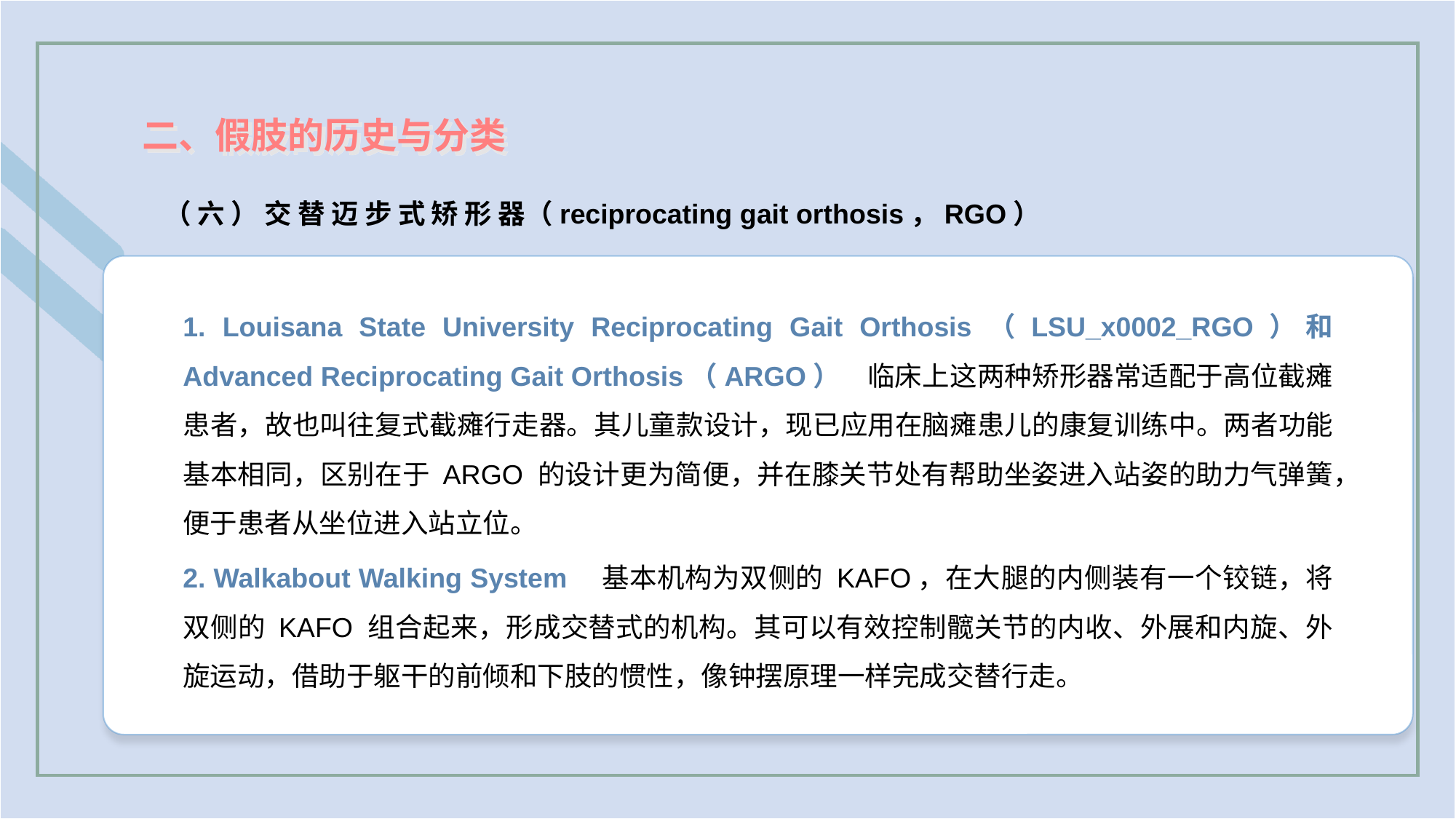

二、假肢的历史与分类
（ 六 ） 交 替 迈 步 式 矫 形 器（reciprocating gait orthosis，RGO）

1. Louisana State University Reciprocating Gait Orthosis（LSU_x0002_RGO）和 Advanced Reciprocating Gait Orthosis（ARGO）　临床上这两种矫形器常适配于高位截瘫患者，故也叫往复式截瘫行走器。其儿童款设计，现已应用在脑瘫患儿的康复训练中。两者功能基本相同，区别在于 ARGO 的设计更为简便，并在膝关节处有帮助坐姿进入站姿的助力气弹簧，便于患者从坐位进入站立位。
2. Walkabout Walking System　基本机构为双侧的 KAFO，在大腿的内侧装有一个铰链，将双侧的 KAFO 组合起来，形成交替式的机构。其可以有效控制髋关节的内收、外展和内旋、外旋运动，借助于躯干的前倾和下肢的惯性，像钟摆原理一样完成交替行走。